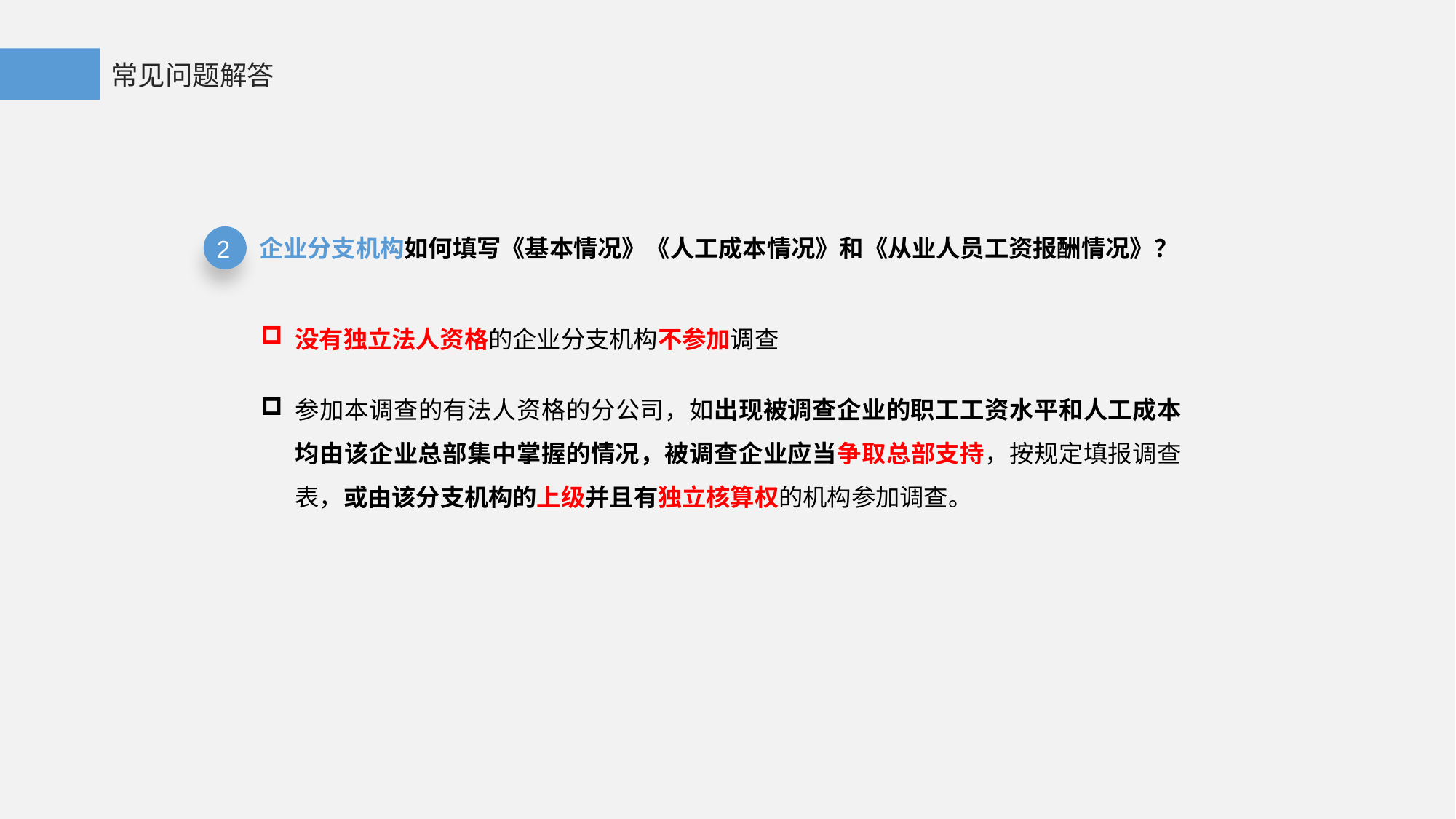

常见问题解答

企业分支机构如何填写《基本情况》《人工成本情况》和《从业人员工资报酬情况》？
2
没有独立法人资格的企业分支机构不参加调查
参加本调查的有法人资格的分公司，如出现被调查企业的职工工资水平和人工成本均由该企业总部集中掌握的情况，被调查企业应当争取总部支持，按规定填报调查表，或由该分支机构的上级并且有独立核算权的机构参加调查。

58